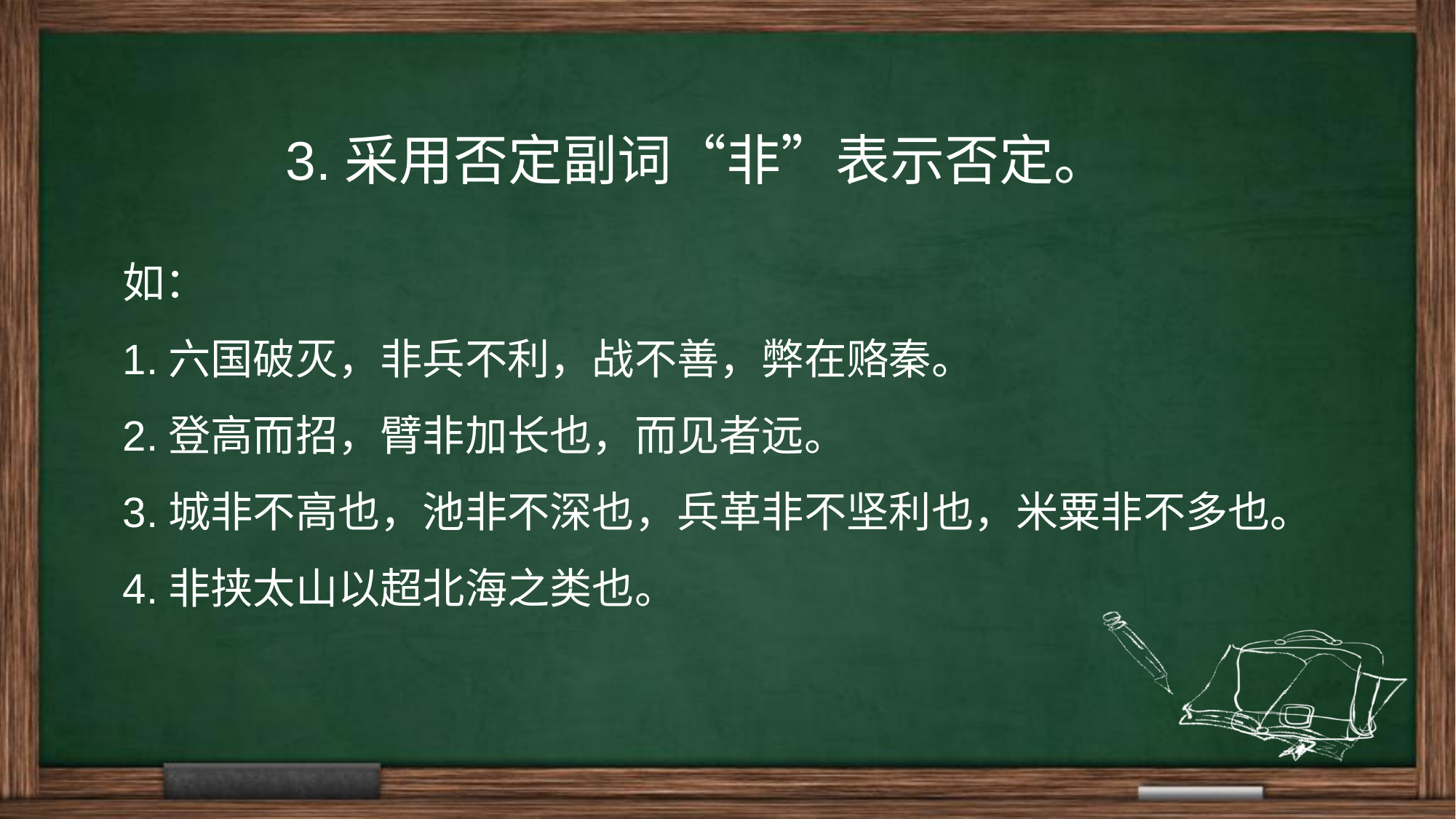

# 3.采用否定副词“非”表示否定。
如：
1.六国破灭，非兵不利，战不善，弊在赂秦。
2.登高而招，臂非加长也，而见者远。
3.城非不高也，池非不深也，兵革非不坚利也，米粟非不多也。
4.非挟太山以超北海之类也。